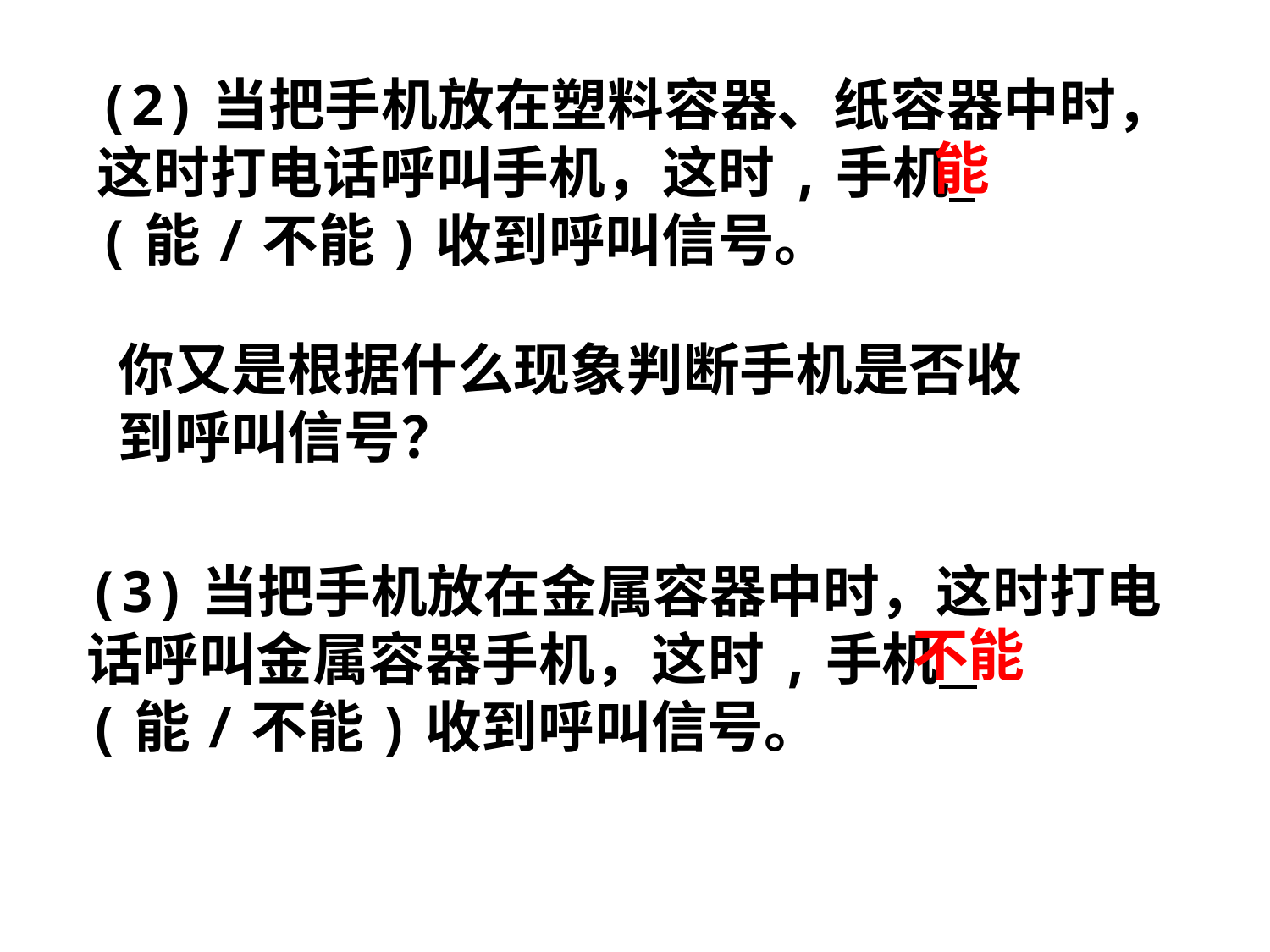

(2)当把手机放在塑料容器、纸容器中时，这时打电话呼叫手机，这时,手机   (能/不能)收到呼叫信号。
能
你又是根据什么现象判断手机是否收到呼叫信号？
(3)当把手机放在金属容器中时，这时打电话呼叫金属容器手机，这时,手机    (能/不能)收到呼叫信号。
不能